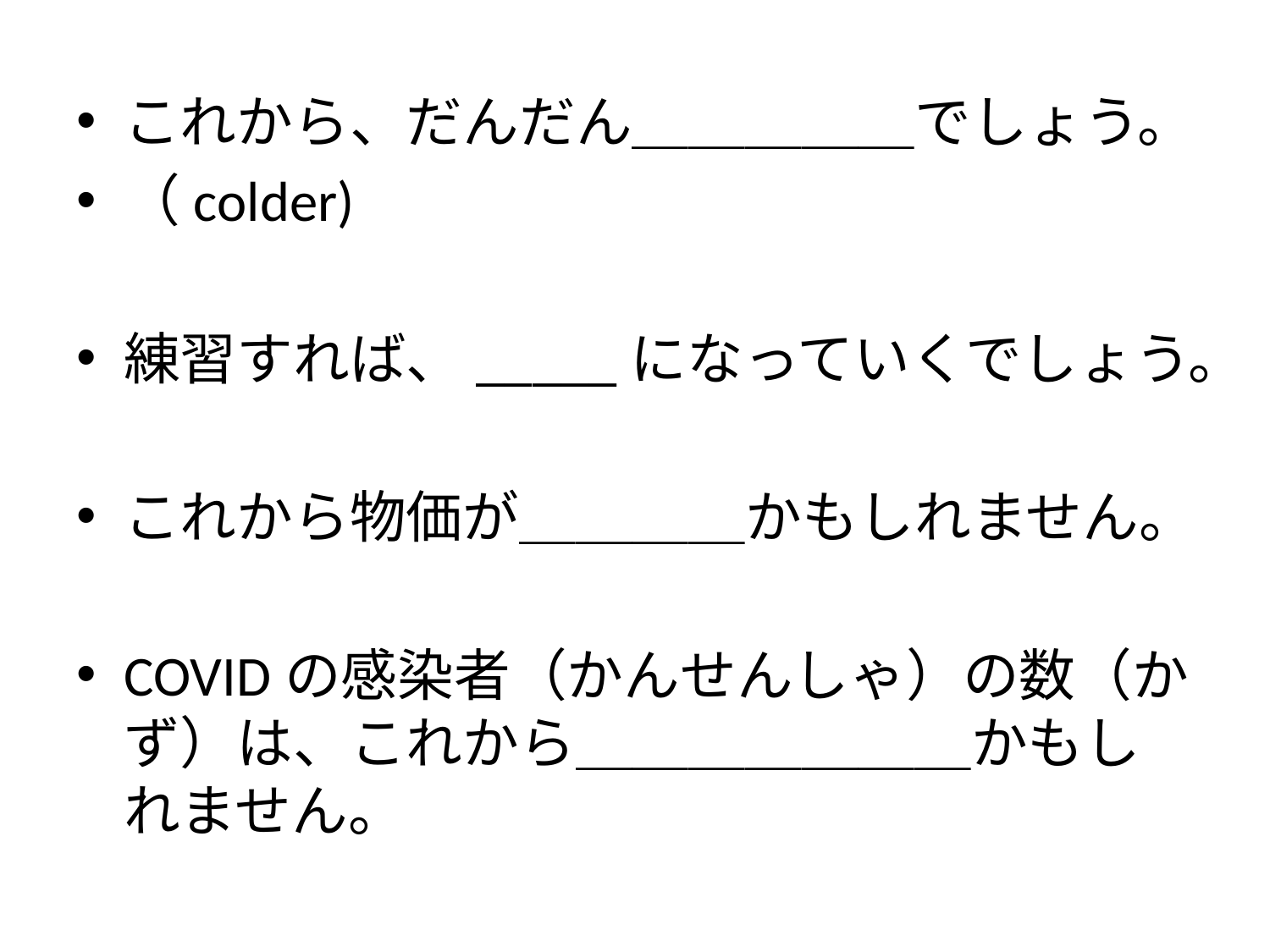

これから、だんだん＿＿＿＿＿でしょう。
（colder)

練習すれば、_____になっていくでしょう。

これから物価が＿＿＿＿かもしれません。

COVIDの感染者（かんせんしゃ）の数（かず）は、これから＿＿＿＿＿＿＿かもしれません。